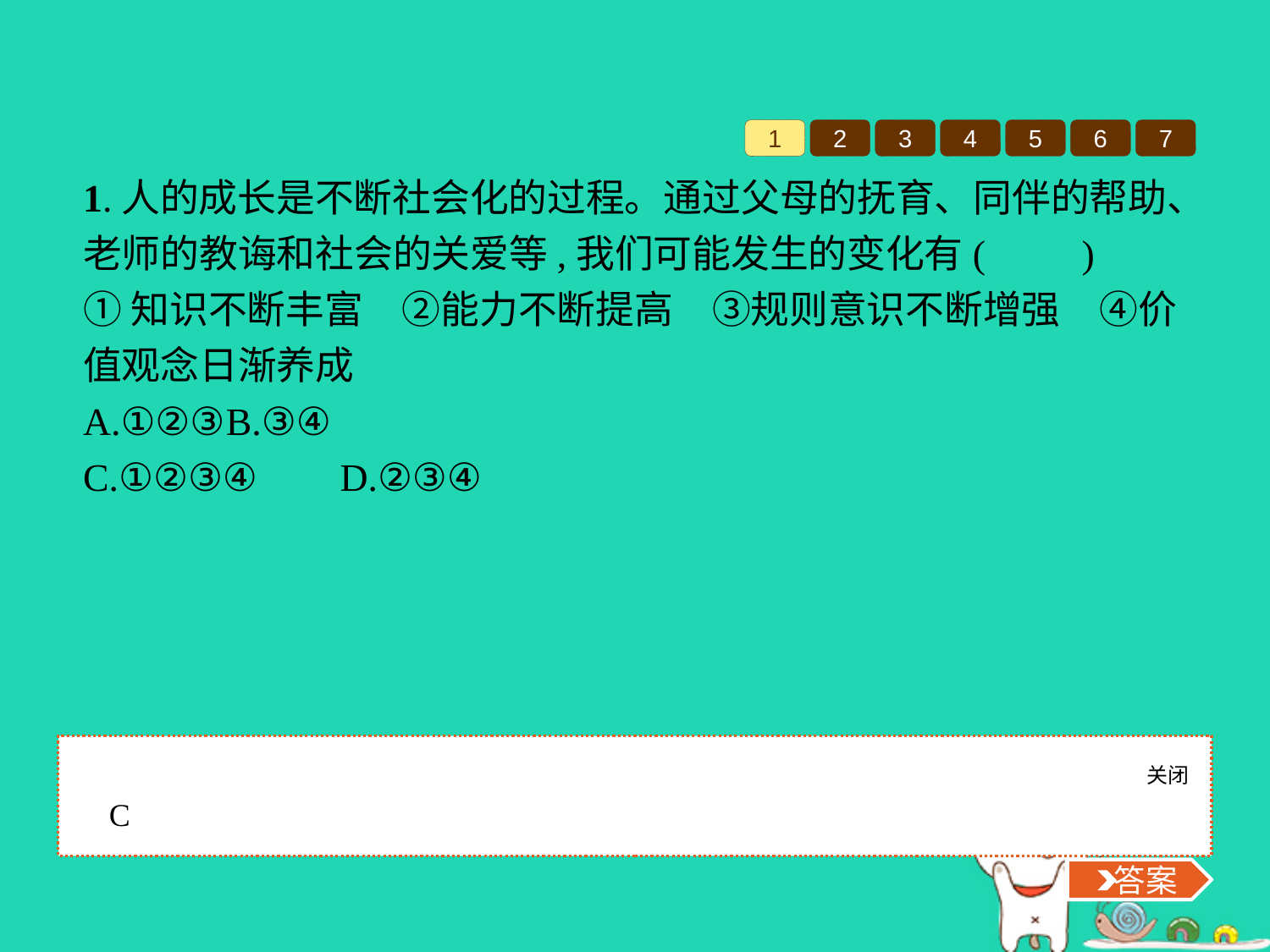

1
2
3
4
5
6
7
1.人的成长是不断社会化的过程。通过父母的抚育、同伴的帮助、老师的教诲和社会的关爱等,我们可能发生的变化有(　　)
①知识不断丰富　②能力不断提高　③规则意识不断增强　④价值观念日渐养成
A.①②③	B.③④
C.①②③④	D.②③④

关闭
  答案

C
  答案